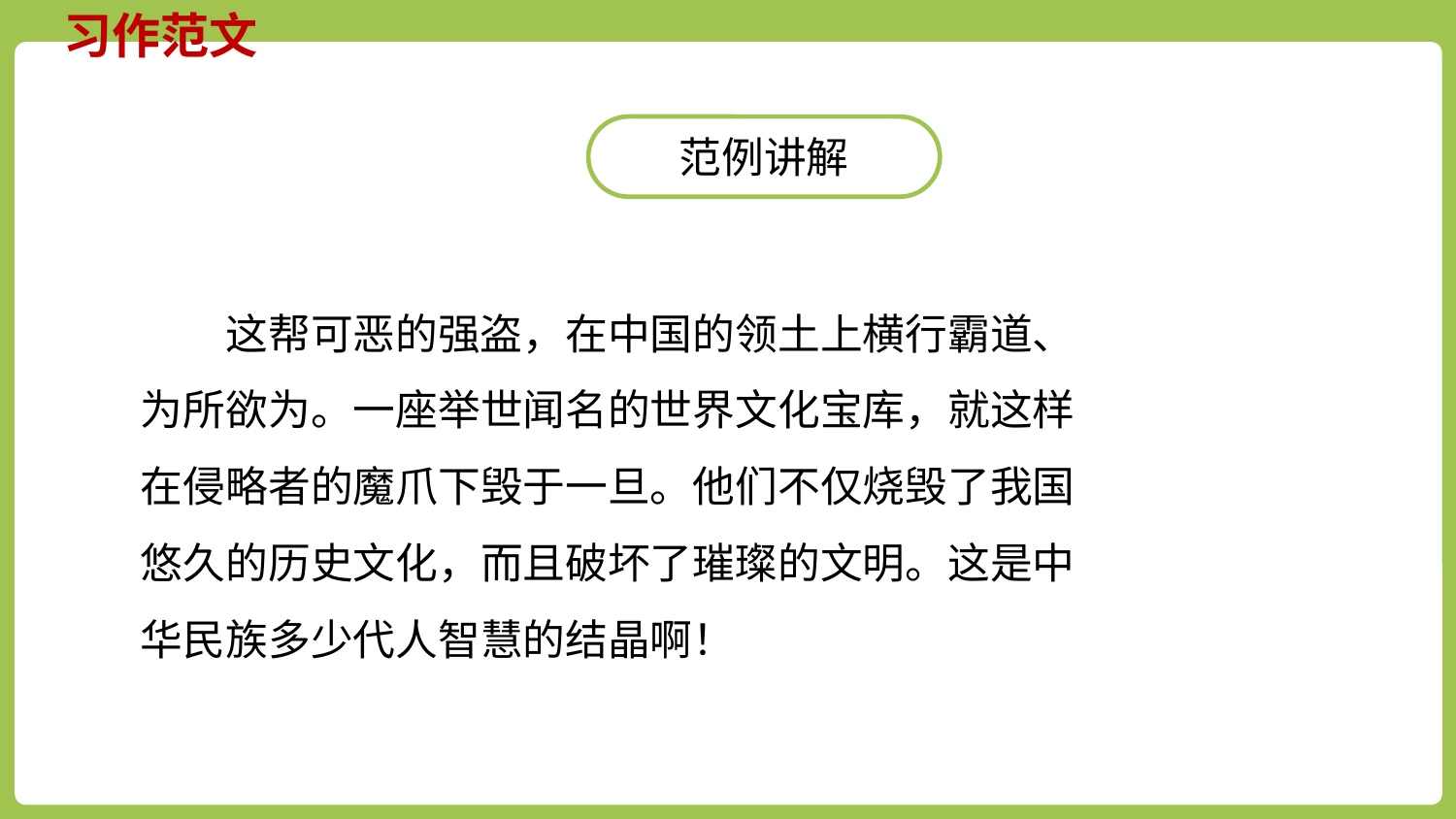

习作范文
范例讲解

这帮可恶的强盗，在中国的领土上横行霸道、为所欲为。一座举世闻名的世界文化宝库，就这样在侵略者的魔爪下毁于一旦。他们不仅烧毁了我国悠久的历史文化，而且破坏了璀璨的文明。这是中华民族多少代人智慧的结晶啊！